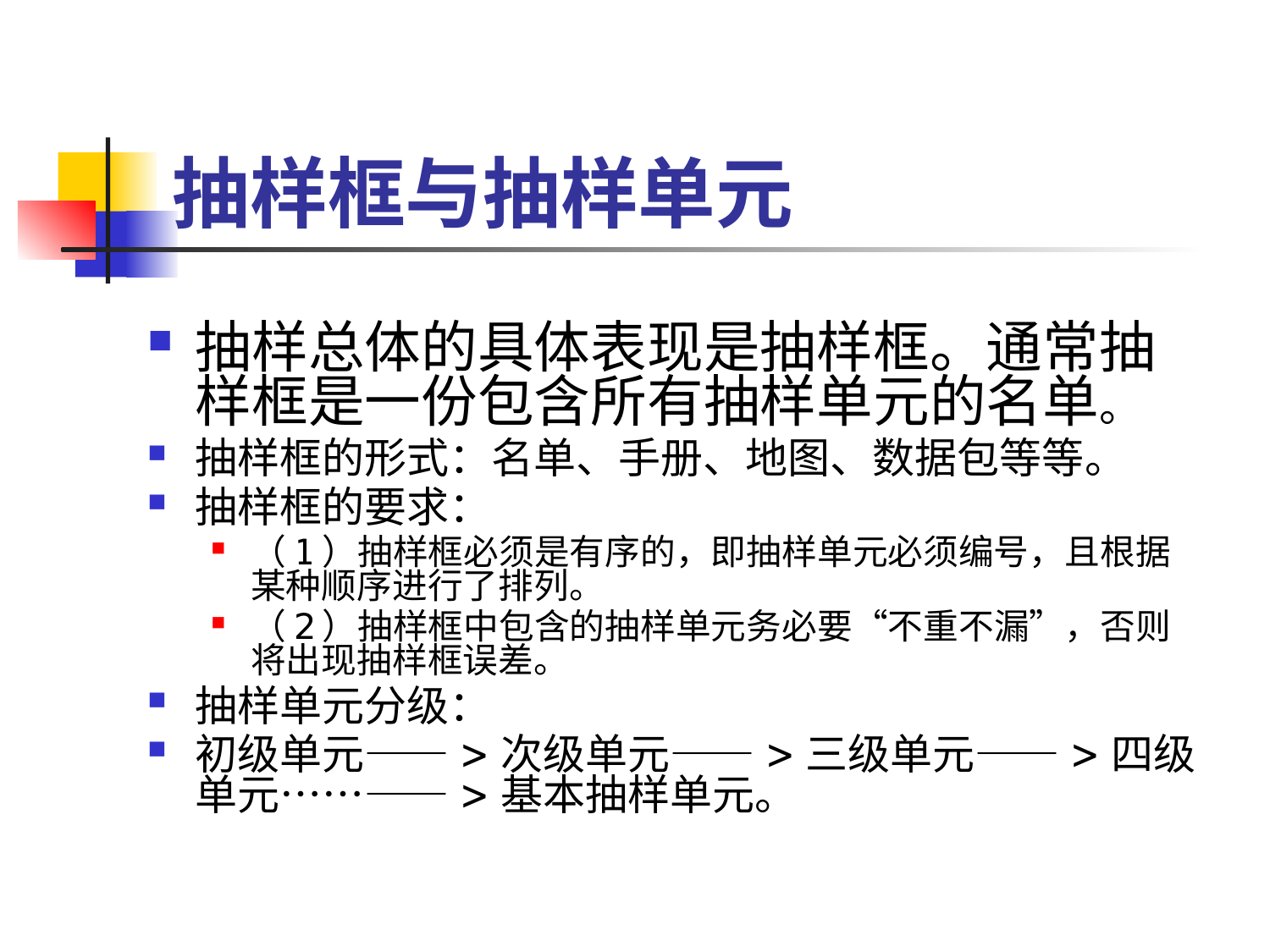

# 抽样框与抽样单元

抽样总体的具体表现是抽样框。通常抽样框是一份包含所有抽样单元的名单。
抽样框的形式：名单、手册、地图、数据包等等。
抽样框的要求：
（1）抽样框必须是有序的，即抽样单元必须编号，且根据某种顺序进行了排列。
（2）抽样框中包含的抽样单元务必要“不重不漏”，否则将出现抽样框误差。
抽样单元分级：
初级单元——>次级单元——>三级单元——>四级单元……——>基本抽样单元。